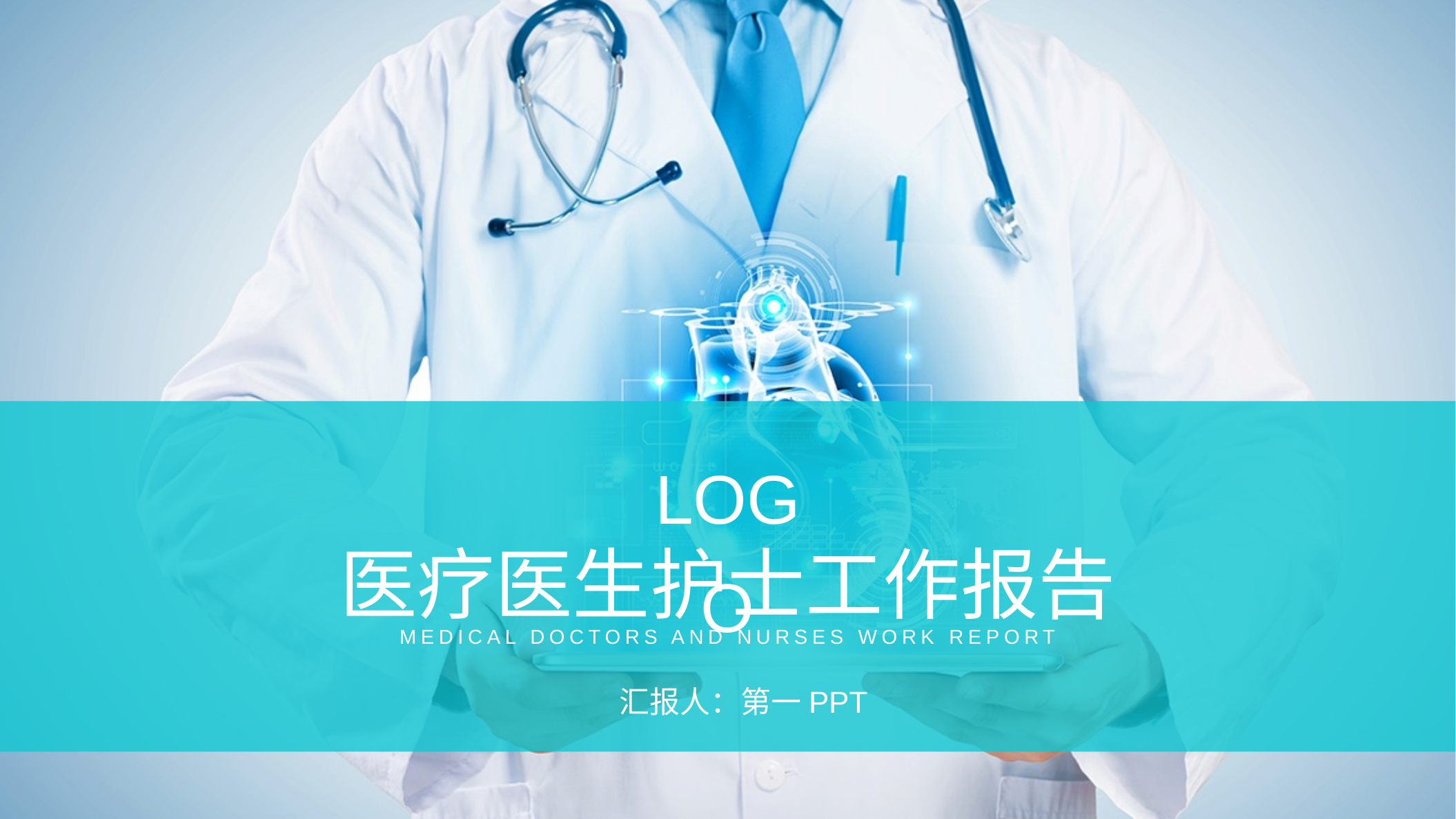

LOGO
医疗医生护士工作报告
MEDICAL DOCTORS AND NURSES WORK REPORT
汇报人：第一PPT